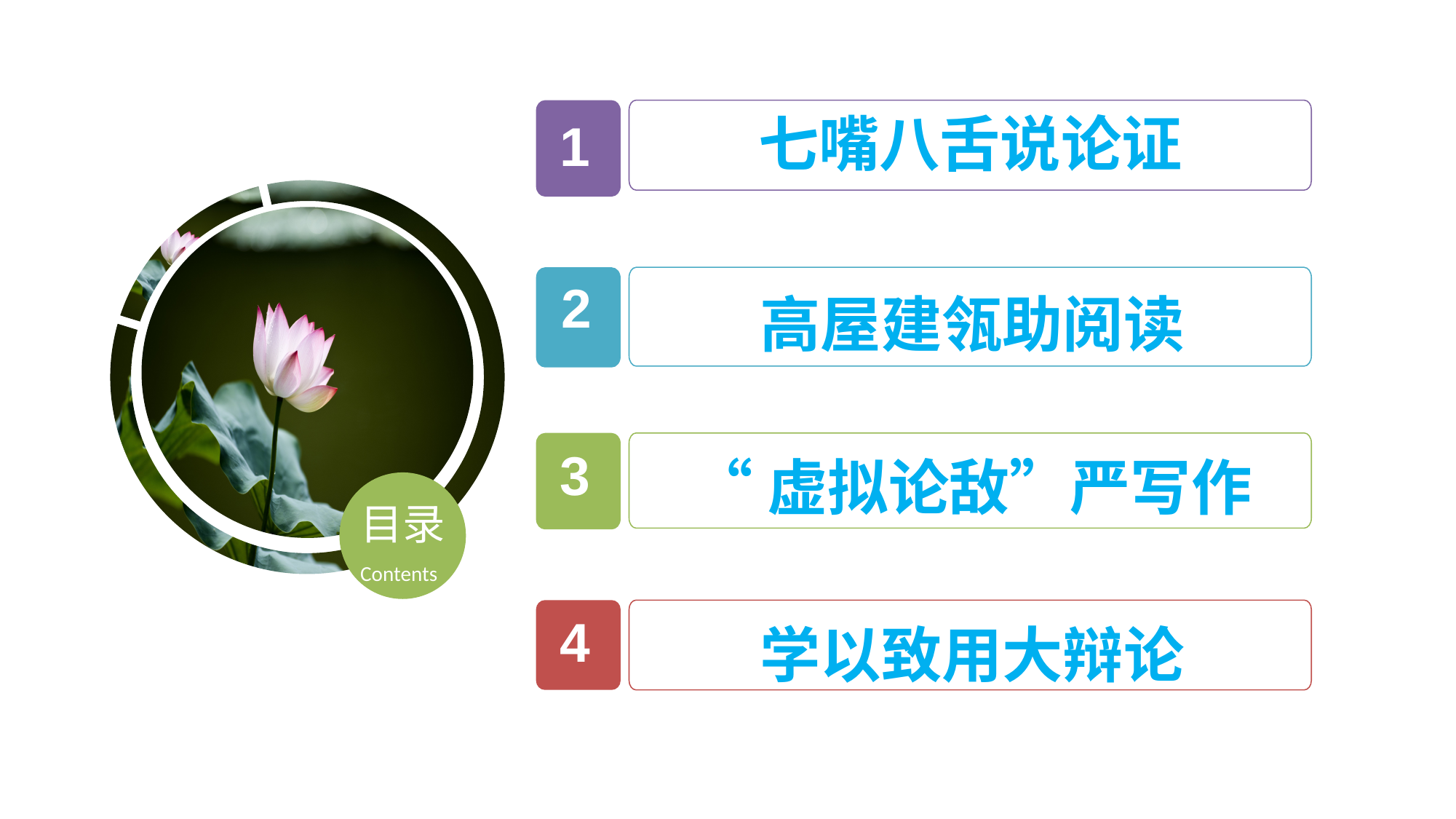

七嘴八舌说论证
1

2
高屋建瓴助阅读

3
“虚拟论敌”严写作

目录
Contents

4
学以致用大辩论